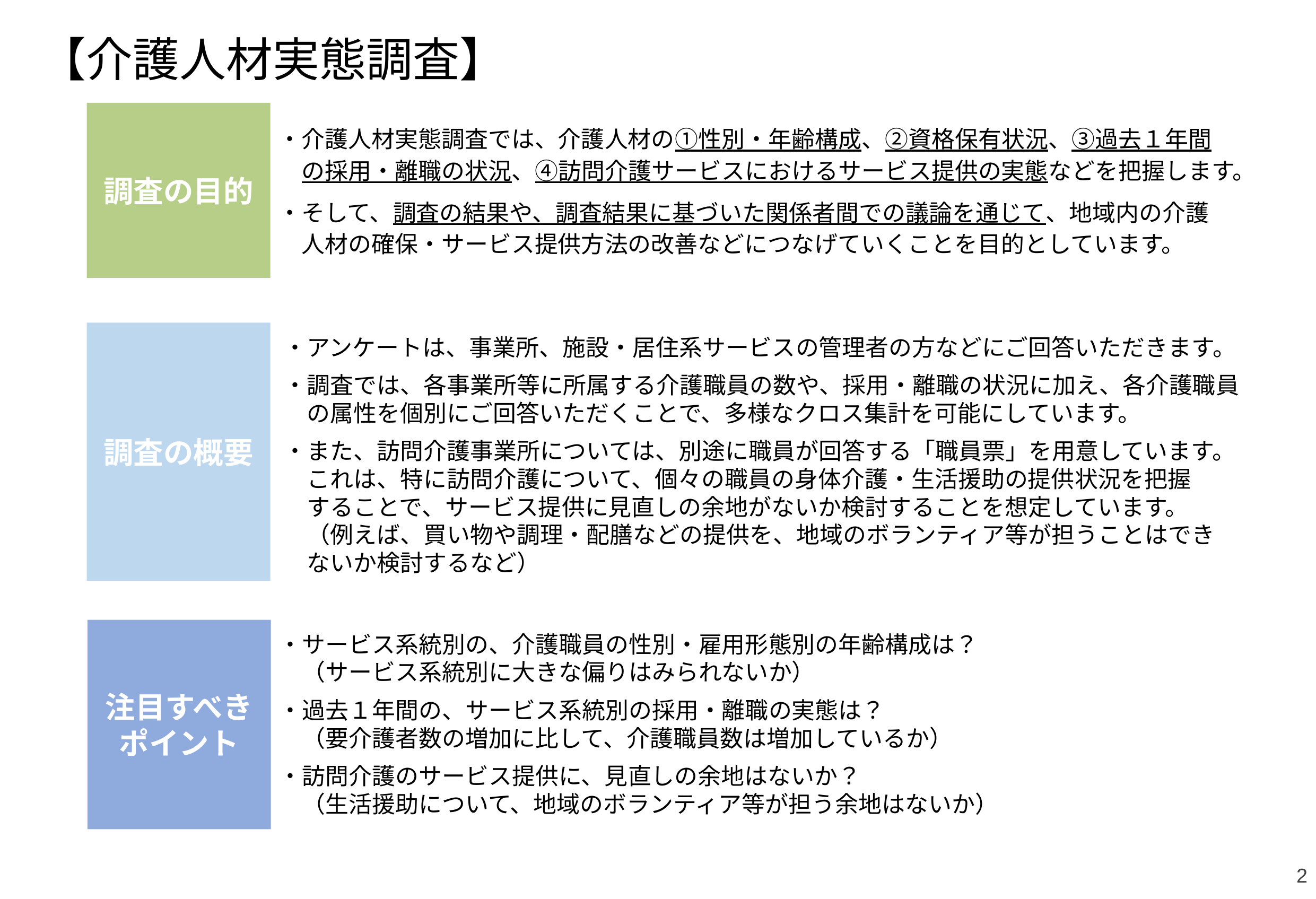

【介護人材実態調査】
調査の目的
・介護人材実態調査では、介護人材の①性別・年齢構成、②資格保有状況、③過去１年間
　の採用・離職の状況、④訪問介護サービスにおけるサービス提供の実態などを把握します。
・そして、調査の結果や、調査結果に基づいた関係者間での議論を通じて、地域内の介護
　人材の確保・サービス提供方法の改善などにつなげていくことを目的としています。
調査の概要
・アンケートは、事業所、施設・居住系サービスの管理者の方などにご回答いただきます。
・調査では、各事業所等に所属する介護職員の数や、採用・離職の状況に加え、各介護職員
　の属性を個別にご回答いただくことで、多様なクロス集計を可能にしています。
・また、訪問介護事業所については、別途に職員が回答する「職員票」を用意しています。
　これは、特に訪問介護について、個々の職員の身体介護・生活援助の提供状況を把握
　することで、サービス提供に見直しの余地がないか検討することを想定しています。
　（例えば、買い物や調理・配膳などの提供を、地域のボランティア等が担うことはでき
　ないか検討するなど）
注目すべき
ポイント
・サービス系統別の、介護職員の性別・雇用形態別の年齢構成は？
　（サービス系統別に大きな偏りはみられないか）
・過去１年間の、サービス系統別の採用・離職の実態は？
　（要介護者数の増加に比して、介護職員数は増加しているか）
・訪問介護のサービス提供に、見直しの余地はないか？
　（生活援助について、地域のボランティア等が担う余地はないか）
2